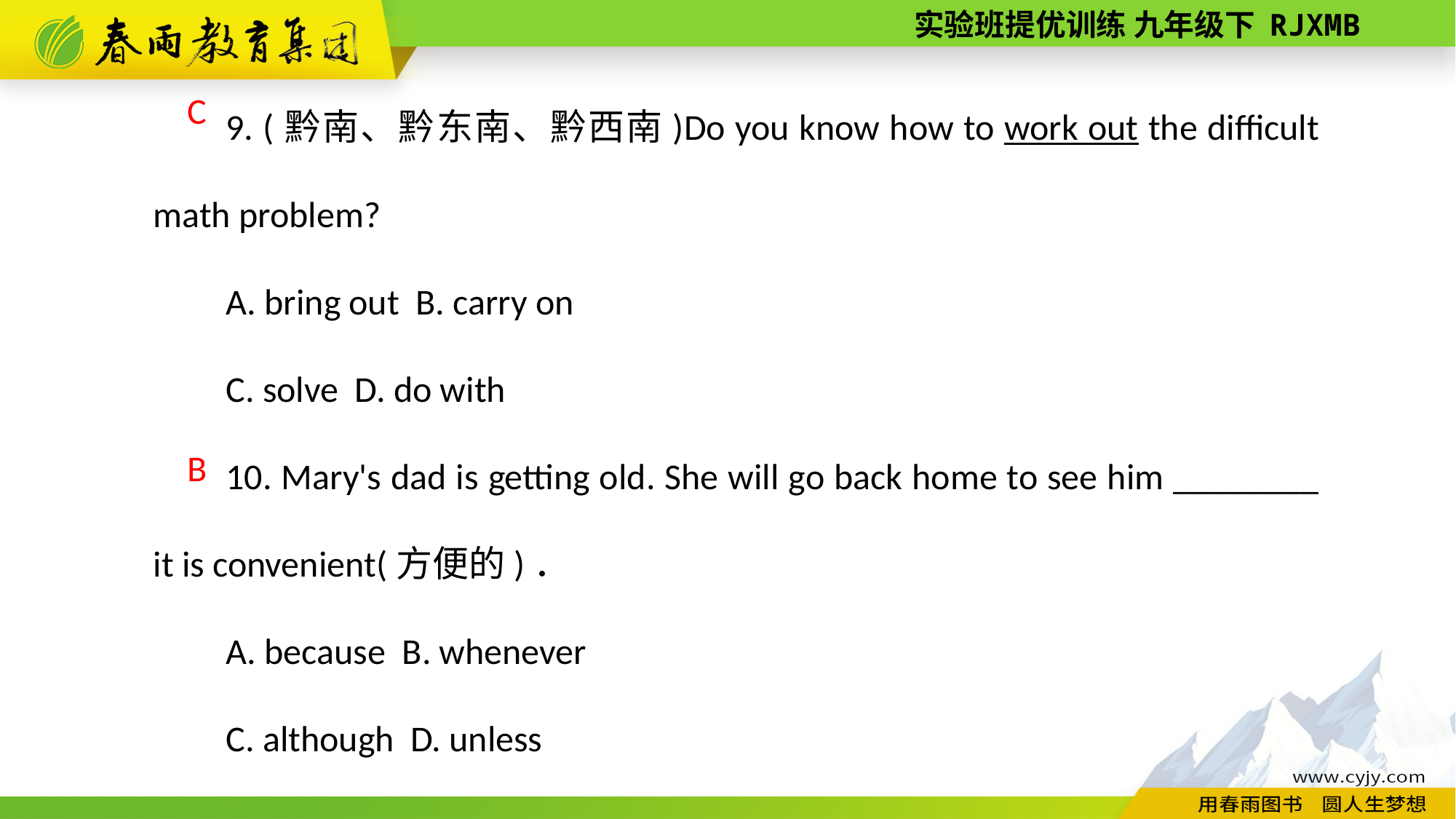

9. (黔南、黔东南、黔西南)Do you know how to work out the difficult math problem?
A. bring out  B. carry on
C. solve  D. do with
10. Mary's dad is getting old. She will go back home to see him ________ it is convenient(方便的)．
A. because  B. whenever
C. although  D. unless
C
B